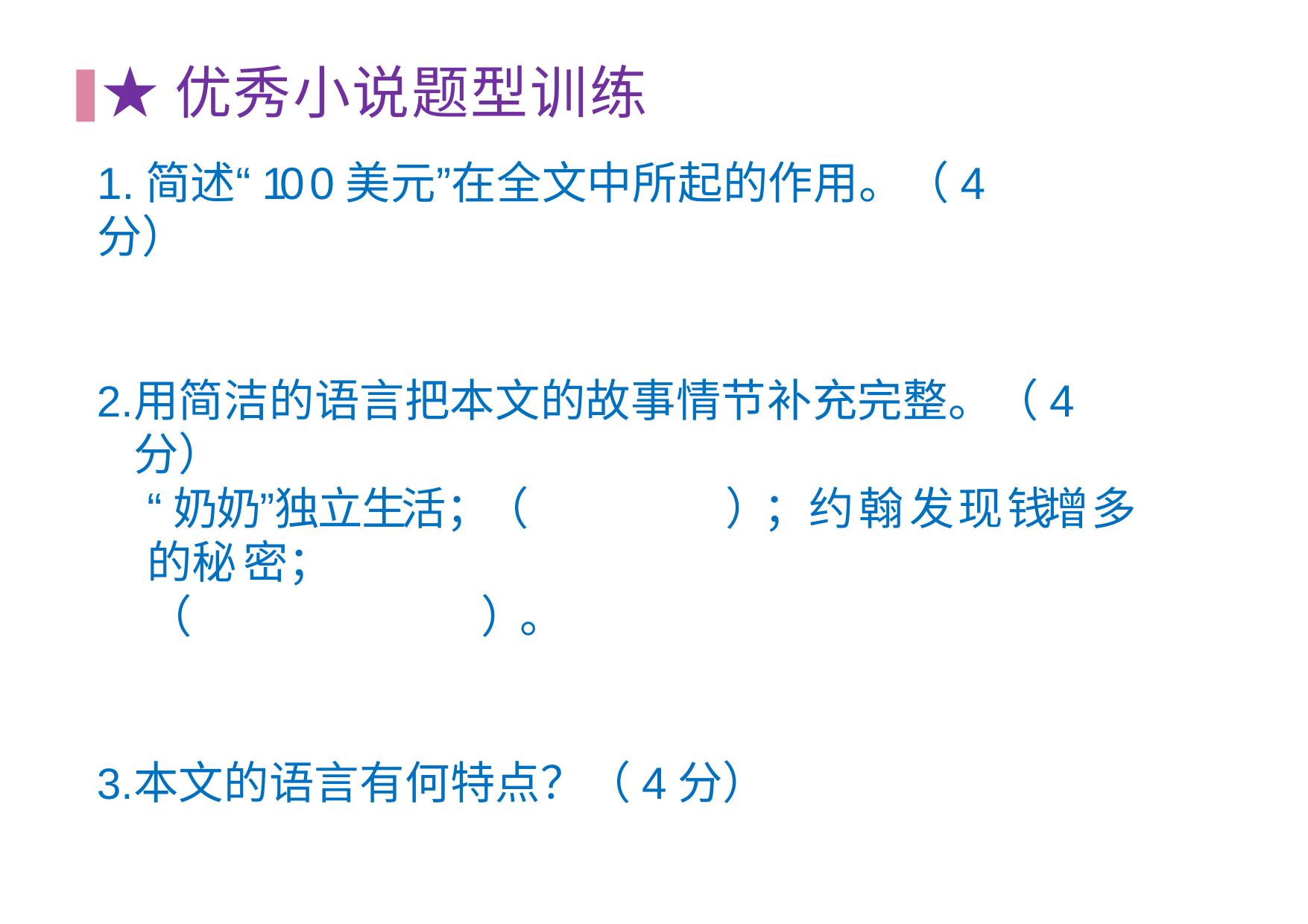

# ★优秀⼩说题型训练

1.简述“10 0美元”在全⽂中所起的作⽤。（4分）
⽤简洁的语⾔把本⽂的故事情节补充完整。（4分）
“奶  奶”独 立 生 活；（	）；约 翰 发 现 钱 增 多 的秘 密；
（	）。

本⽂的语⾔有何特点？（4分）